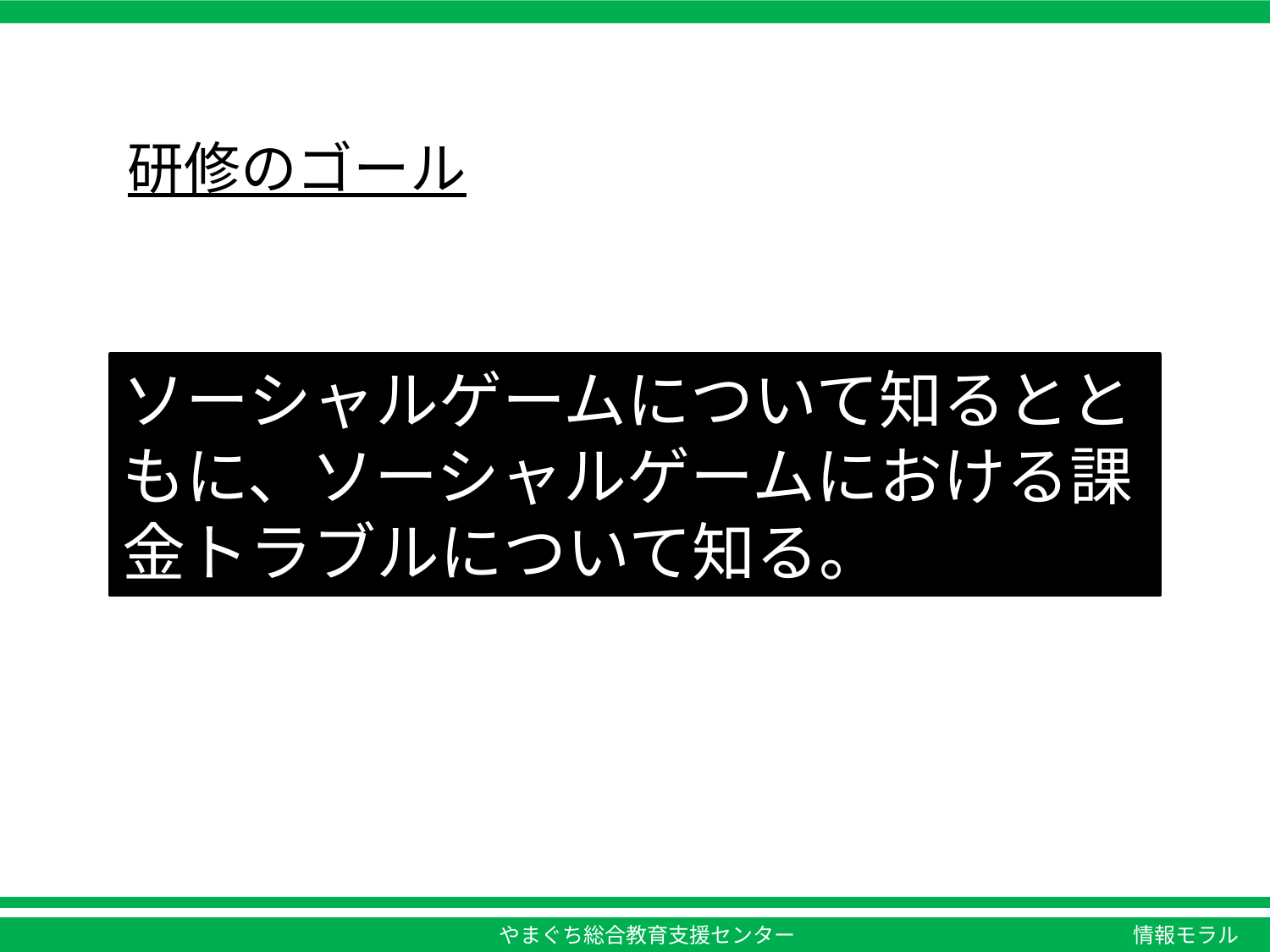

研修のゴール
ソーシャルゲームについて知るとともに、ソーシャルゲームにおける課金トラブルについて知る。